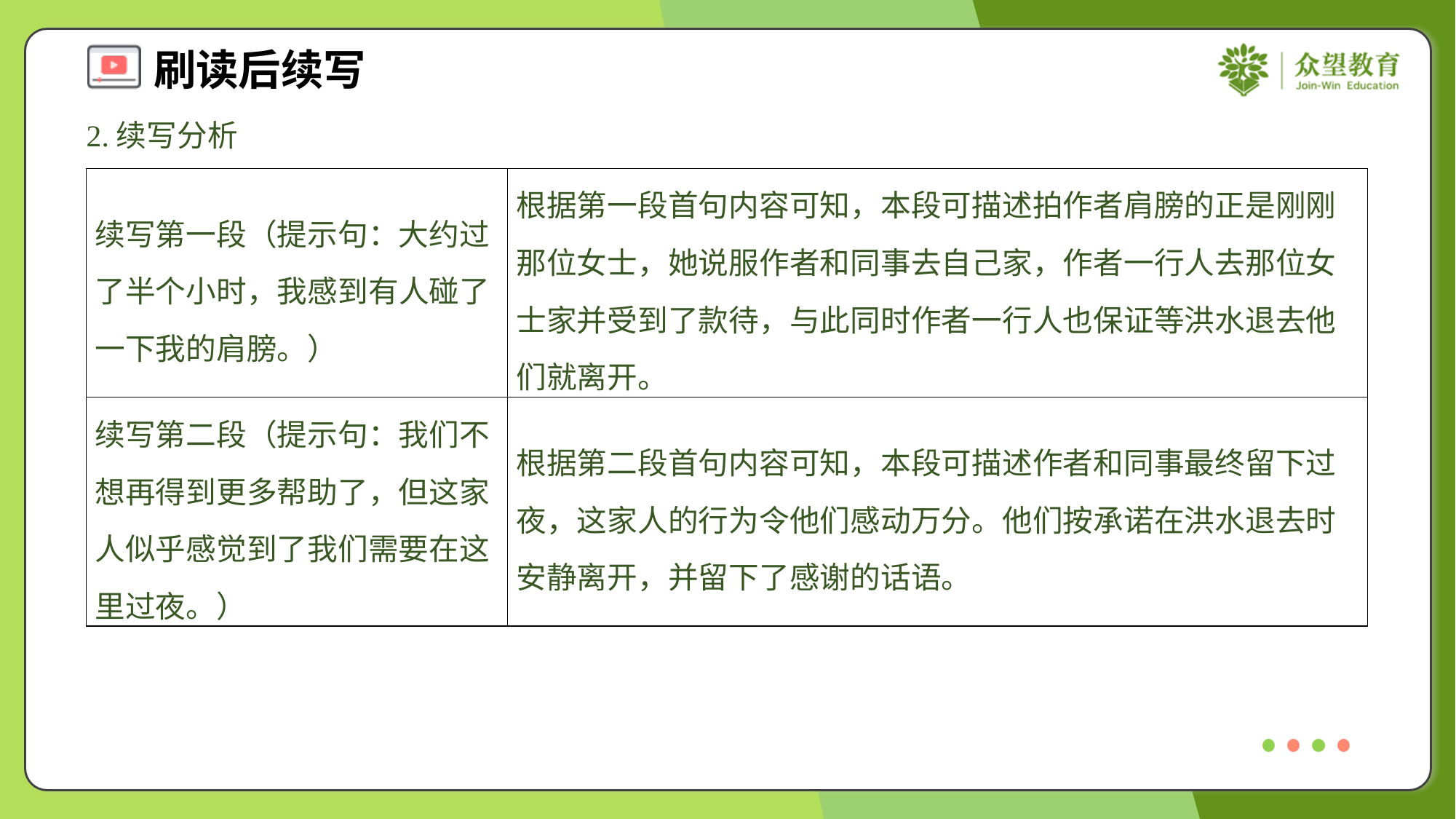

2.续写分析
| 续写第一段（提示句：大约过了半个小时，我感到有人碰了一下我的肩膀。） | 根据第一段首句内容可知，本段可描述拍作者肩膀的正是刚刚那位女士，她说服作者和同事去自己家，作者一行人去那位女士家并受到了款待，与此同时作者一行人也保证等洪水退去他们就离开。 |
| --- | --- |
| 续写第二段（提示句：我们不想再得到更多帮助了，但这家人似乎感觉到了我们需要在这里过夜。） | 根据第二段首句内容可知，本段可描述作者和同事最终留下过夜，这家人的行为令他们感动万分。他们按承诺在洪水退去时安静离开，并留下了感谢的话语。 |